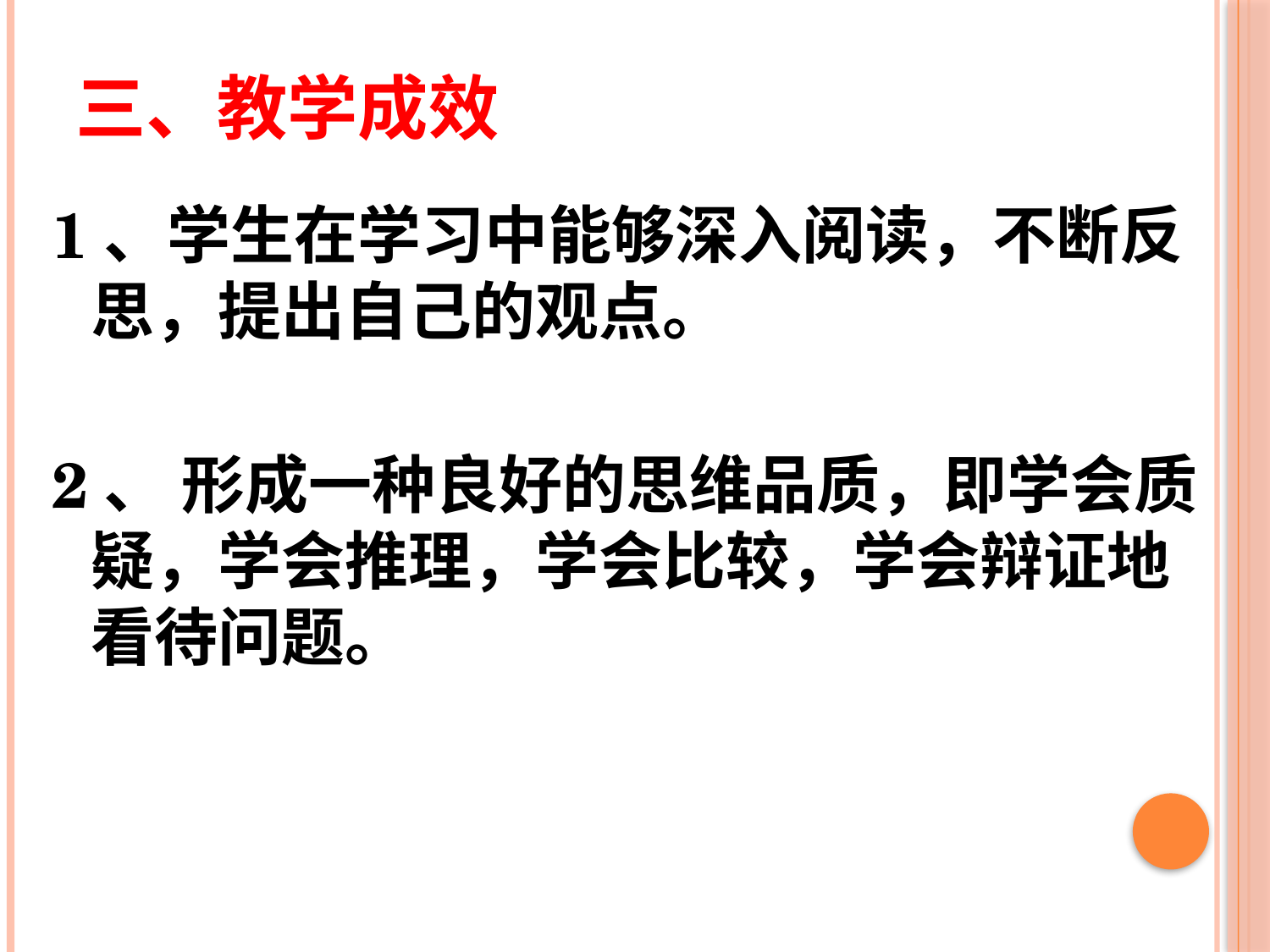

# 三、教学成效
1、学生在学习中能够深入阅读，不断反思，提出自己的观点。

2、 形成一种良好的思维品质，即学会质疑，学会推理，学会比较，学会辩证地看待问题。